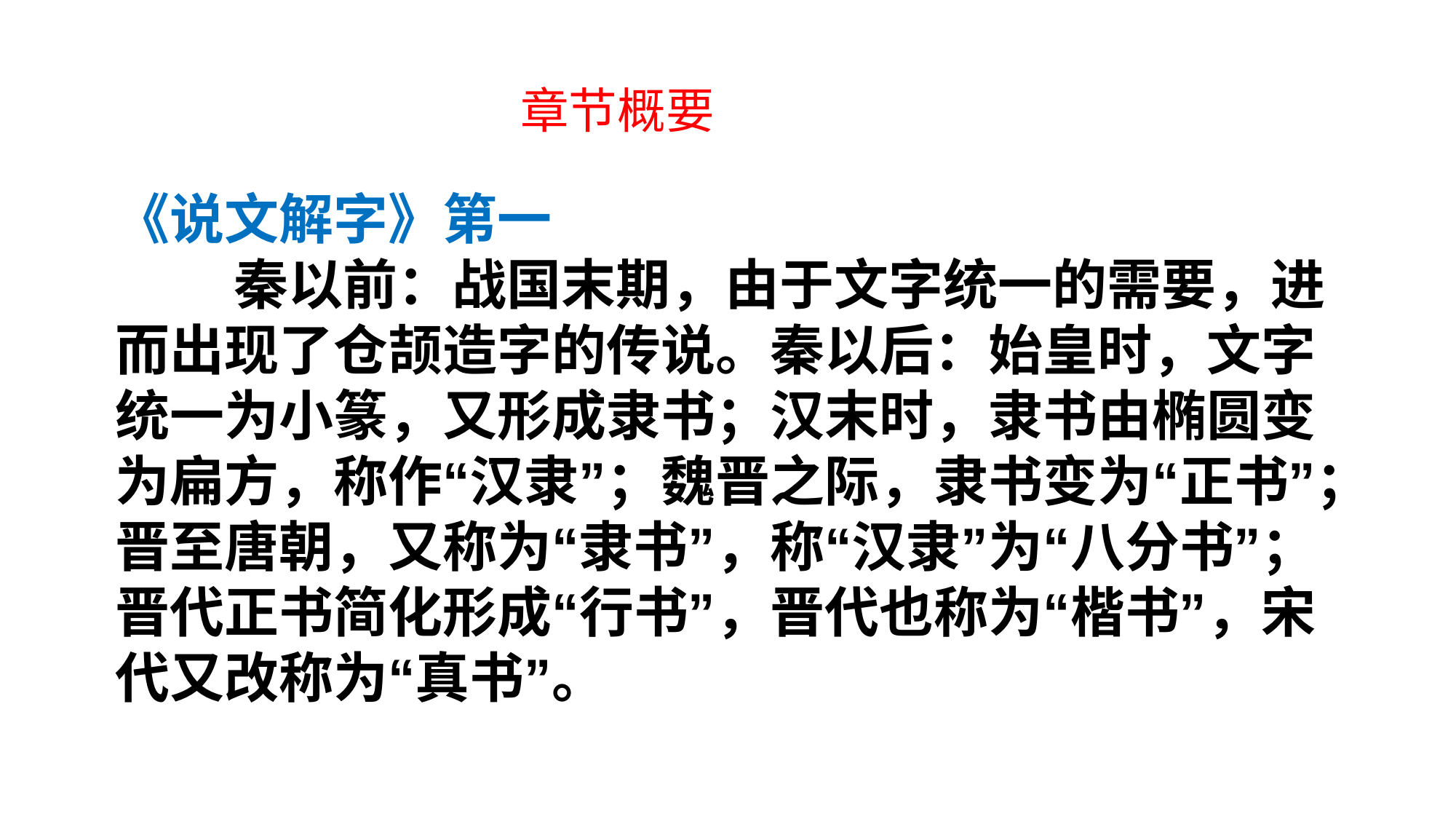

章节概要
《说文解字》第一
       秦以前：战国末期，由于文字统一的需要，进而出现了仓颉造字的传说。秦以后：始皇时，文字统一为小篆，又形成隶书；汉末时，隶书由椭圆变为扁方，称作“汉隶”；魏晋之际，隶书变为“正书”；晋至唐朝，又称为“隶书”，称“汉隶”为“八分书”；晋代正书简化形成“行书”，晋代也称为“楷书”，宋代又改称为“真书”。